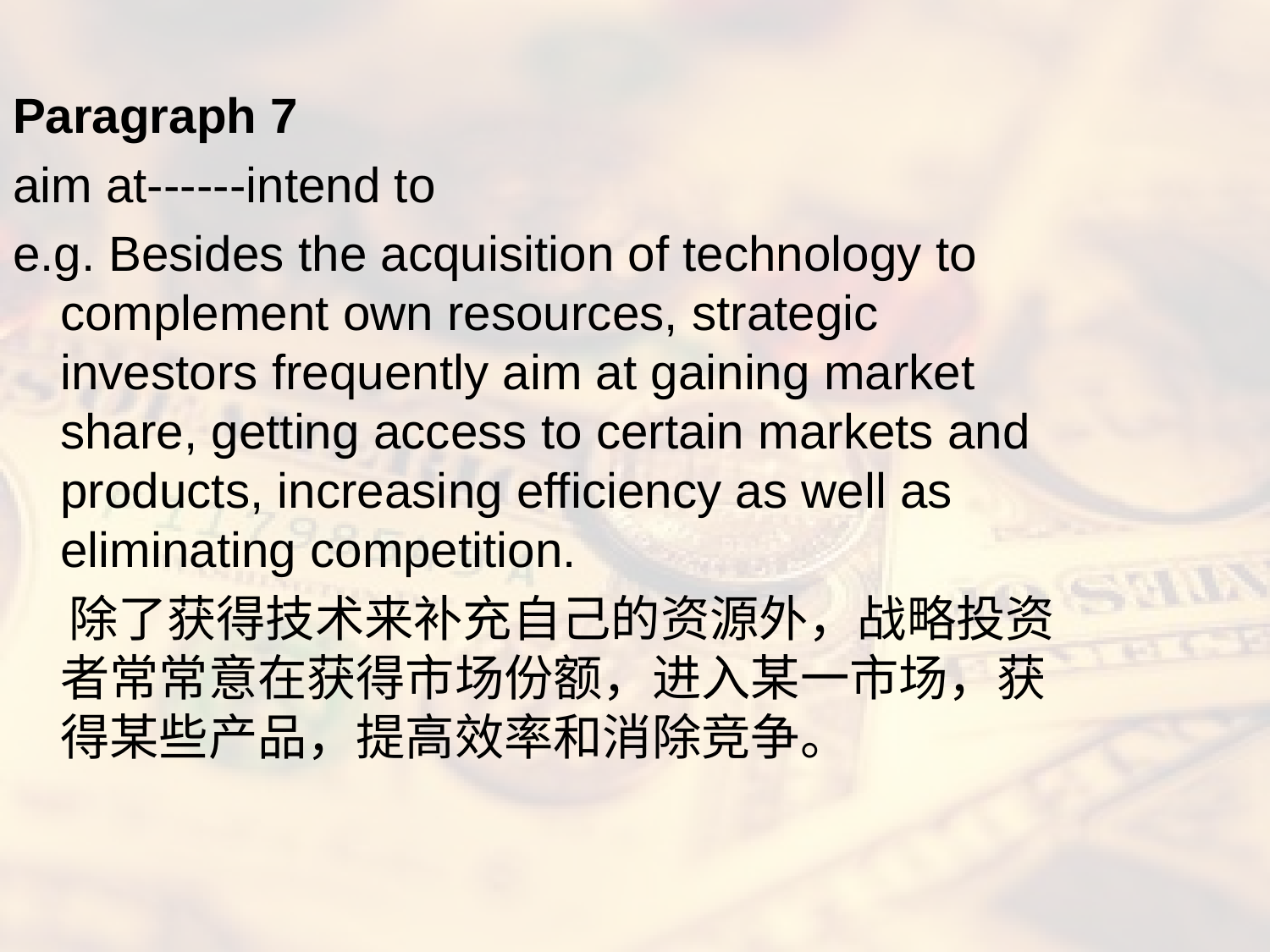

Paragraph 7
aim at------intend to
e.g. Besides the acquisition of technology to  complement own resources, strategic investors frequently aim at gaining market share, getting access to certain markets and products, increasing efficiency as well as eliminating competition.
    除了获得技术来补充自己的资源外，战略投资者常常意在获得市场份额，进入某一市场，获得某些产品，提高效率和消除竞争。
#